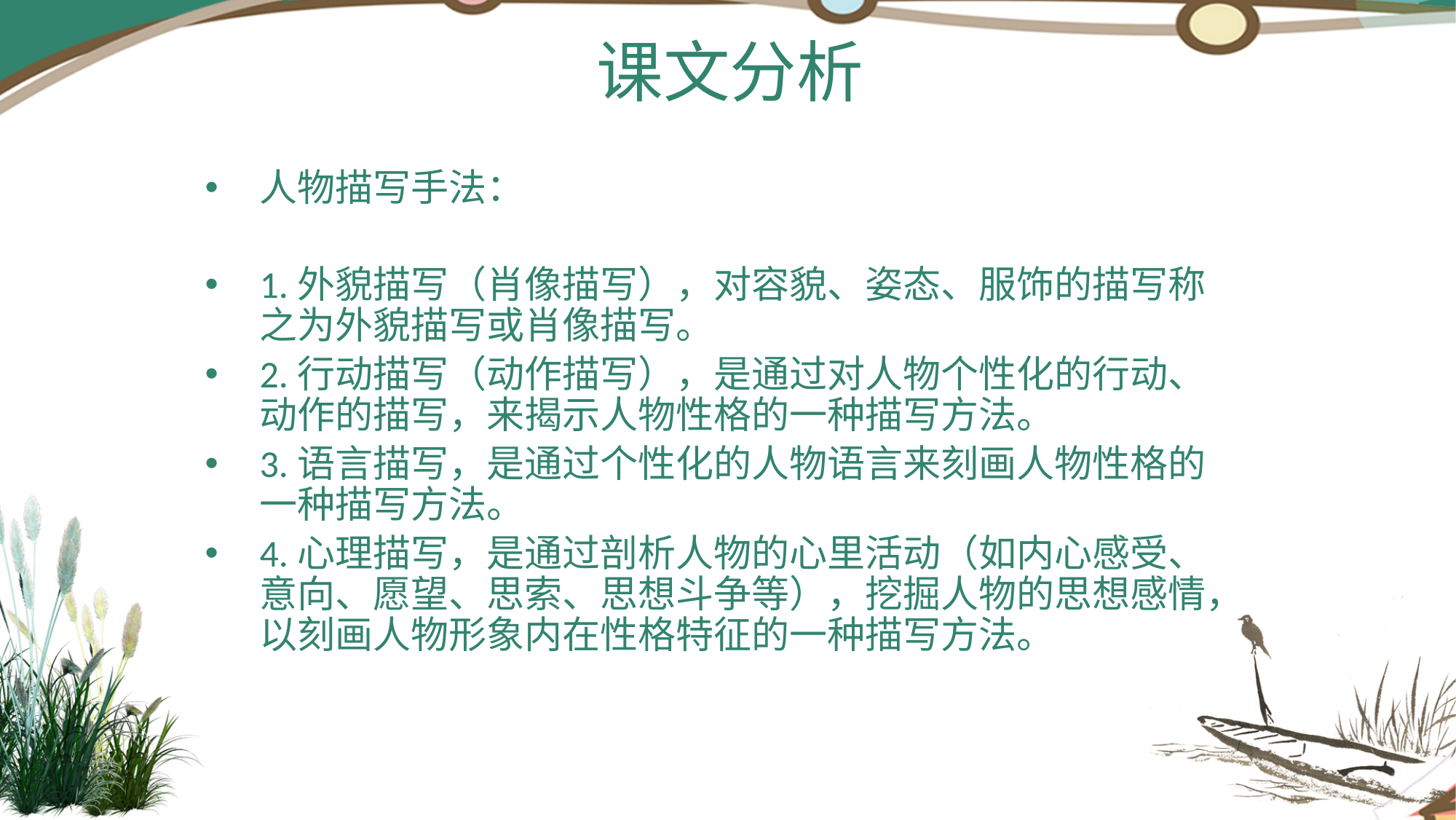

课文分析

人物描写手法：

1.外貌描写（肖像描写），对容貌、姿态、服饰的描写称之为外貌描写或肖像描写。
2.行动描写（动作描写），是通过对人物个性化的行动、动作的描写，来揭示人物性格的一种描写方法。
3.语言描写，是通过个性化的人物语言来刻画人物性格的一种描写方法。
4.心理描写，是通过剖析人物的心里活动（如内心感受、意向、愿望、思索、思想斗争等），挖掘人物的思想感情，以刻画人物形象内在性格特征的一种描写方法。